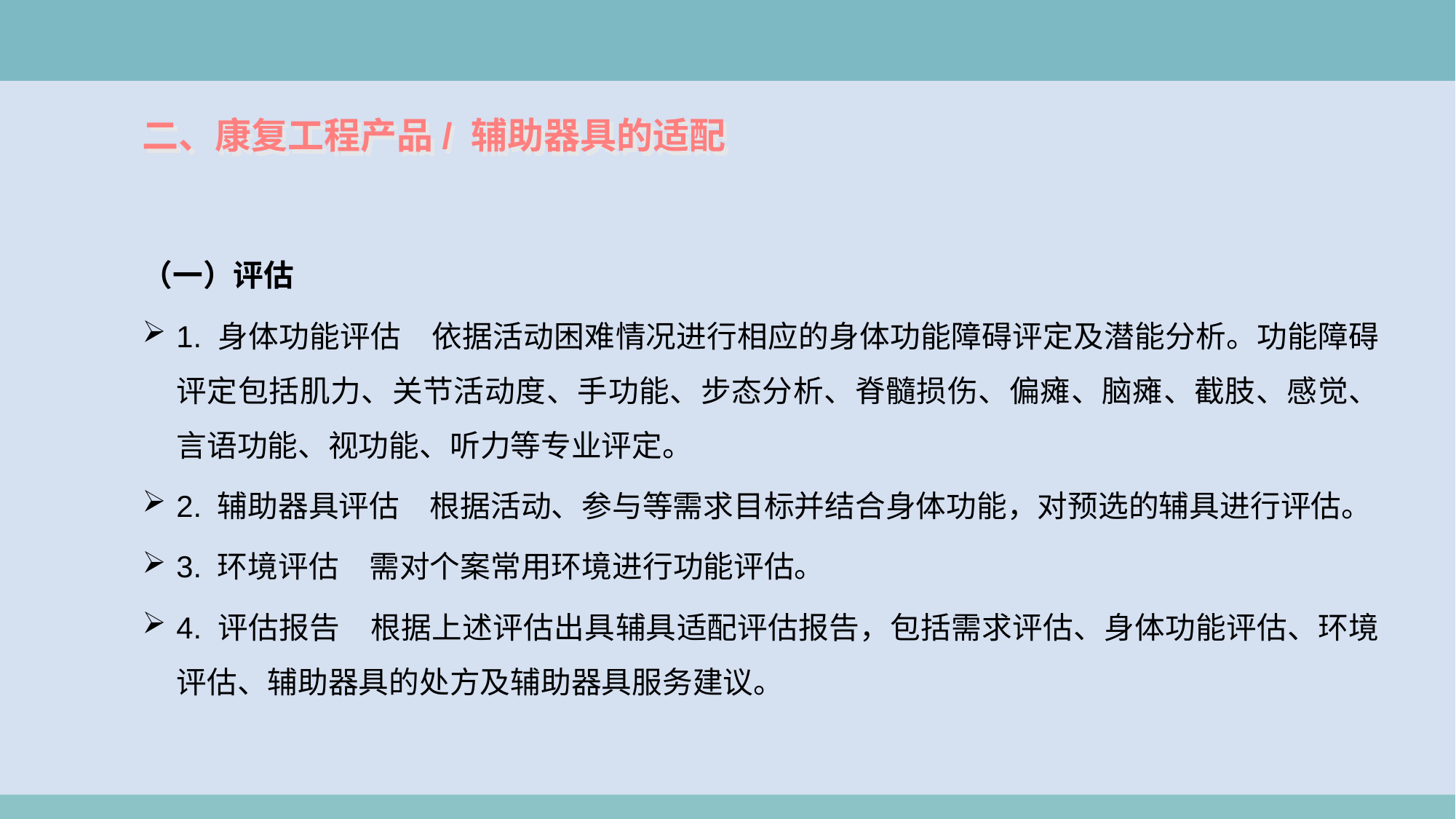

二、康复工程产品/ 辅助器具的适配
（一）评估
1. 身体功能评估　依据活动困难情况进行相应的身体功能障碍评定及潜能分析。功能障碍评定包括肌力、关节活动度、手功能、步态分析、脊髓损伤、偏瘫、脑瘫、截肢、感觉、言语功能、视功能、听力等专业评定。
2. 辅助器具评估　根据活动、参与等需求目标并结合身体功能，对预选的辅具进行评估。
3. 环境评估　需对个案常用环境进行功能评估。
4. 评估报告　根据上述评估出具辅具适配评估报告，包括需求评估、身体功能评估、环境评估、辅助器具的处方及辅助器具服务建议。